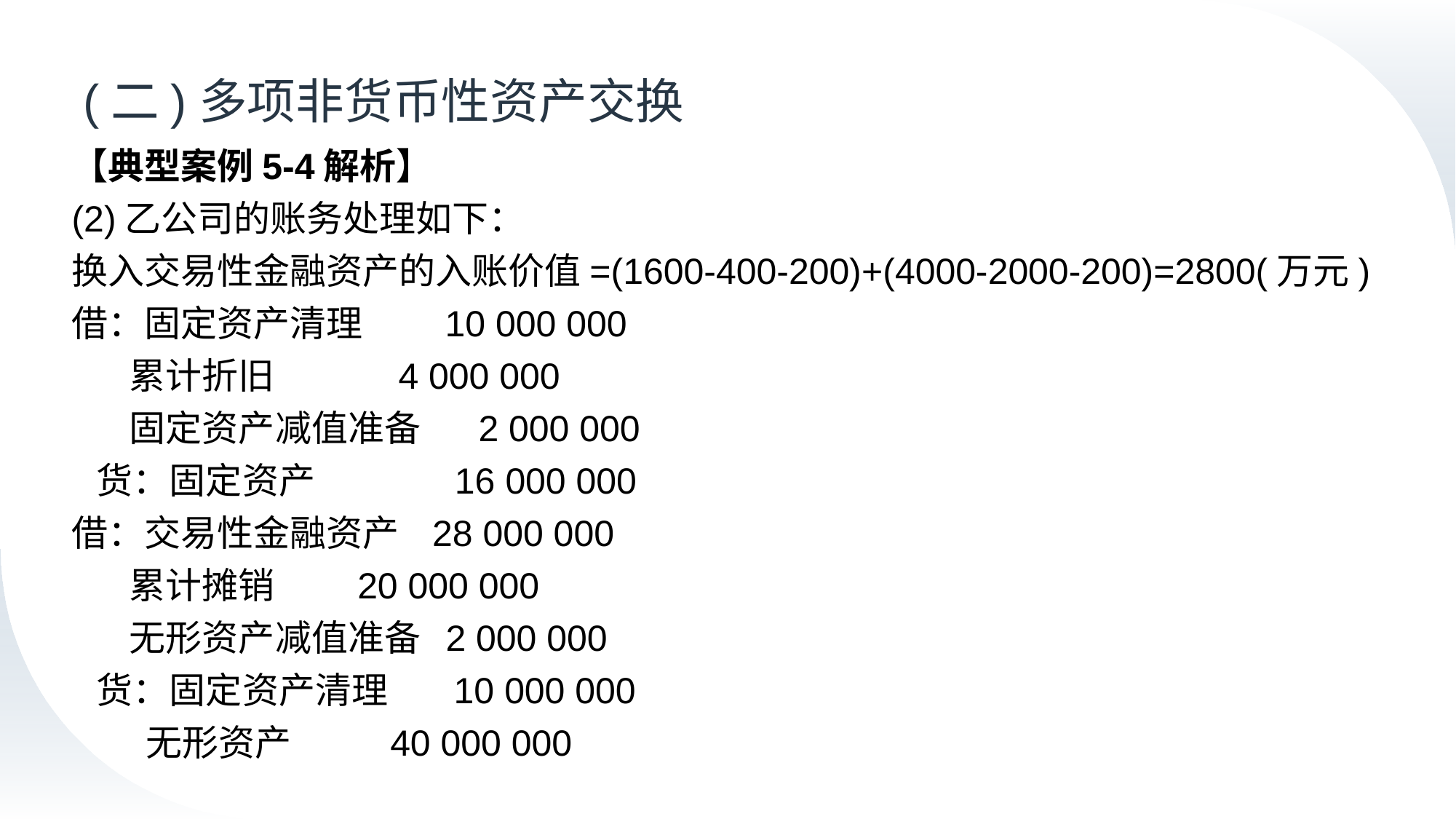

# (二)多项非货币性资产交换
【典型案例5-4解析】
(2)乙公司的账务处理如下：
换入交易性金融资产的入账价值=(1600-400-200)+(4000-2000-200)=2800(万元)
借：固定资产清理         10 000 000
      累计折旧              4 000 000
      固定资产减值准备      2 000 000
  货：固定资产                16 000 000
借：交易性金融资产   28 000 000
      累计摊销         20 000 000
      无形资产减值准备  2 000 000
  货：固定资产清理       10 000 000
        无形资产           40 000 000